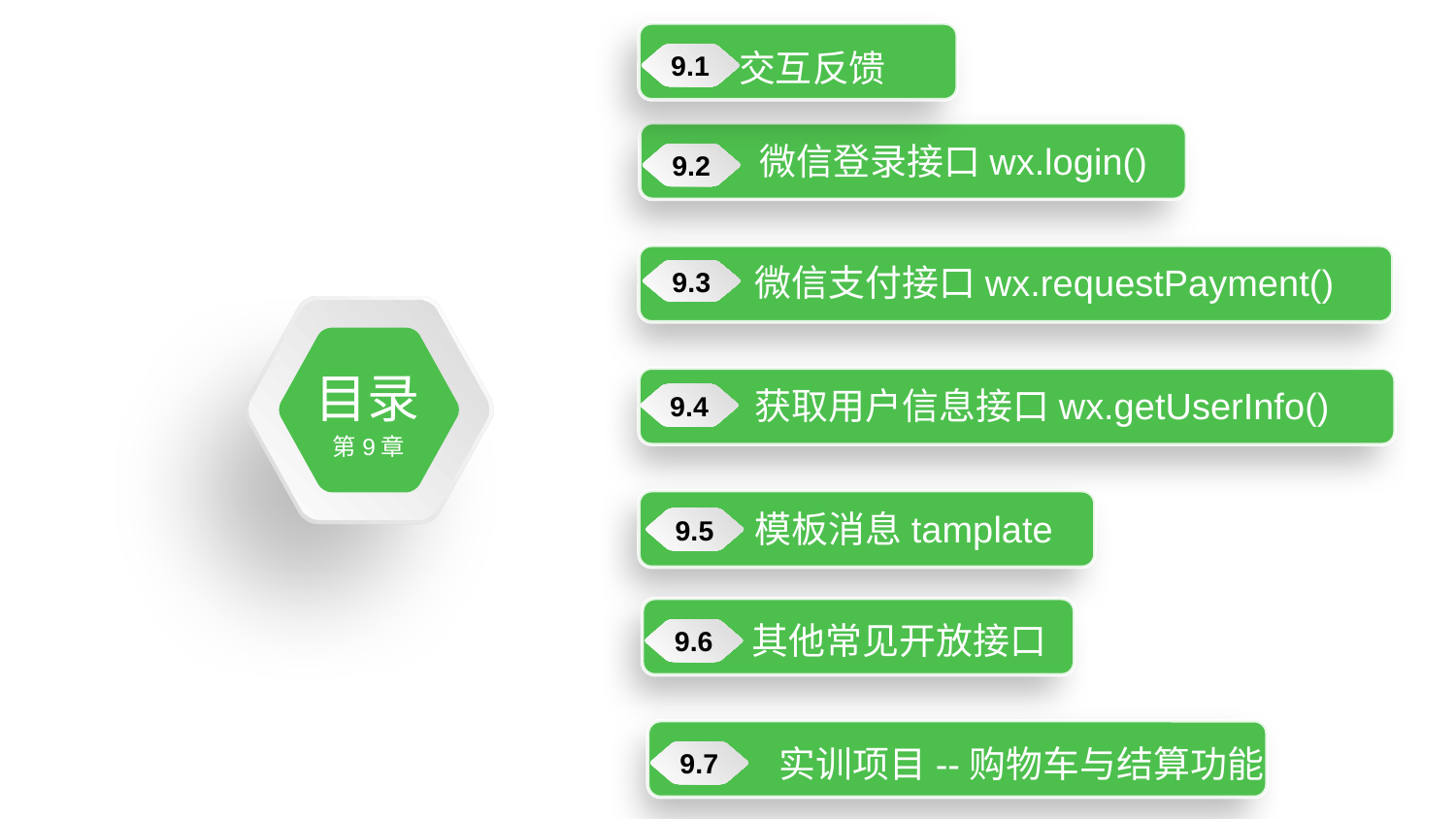

交互反馈
9.1

微信登录接口wx.login()
9.2

微信支付接口wx.requestPayment()
9.3

目录
第9章

获取用户信息接口wx.getUserInfo()
9.4

模板消息tamplate
9.5

其他常见开放接口
9.6

  实训项目--购物车与结算功能
9.7